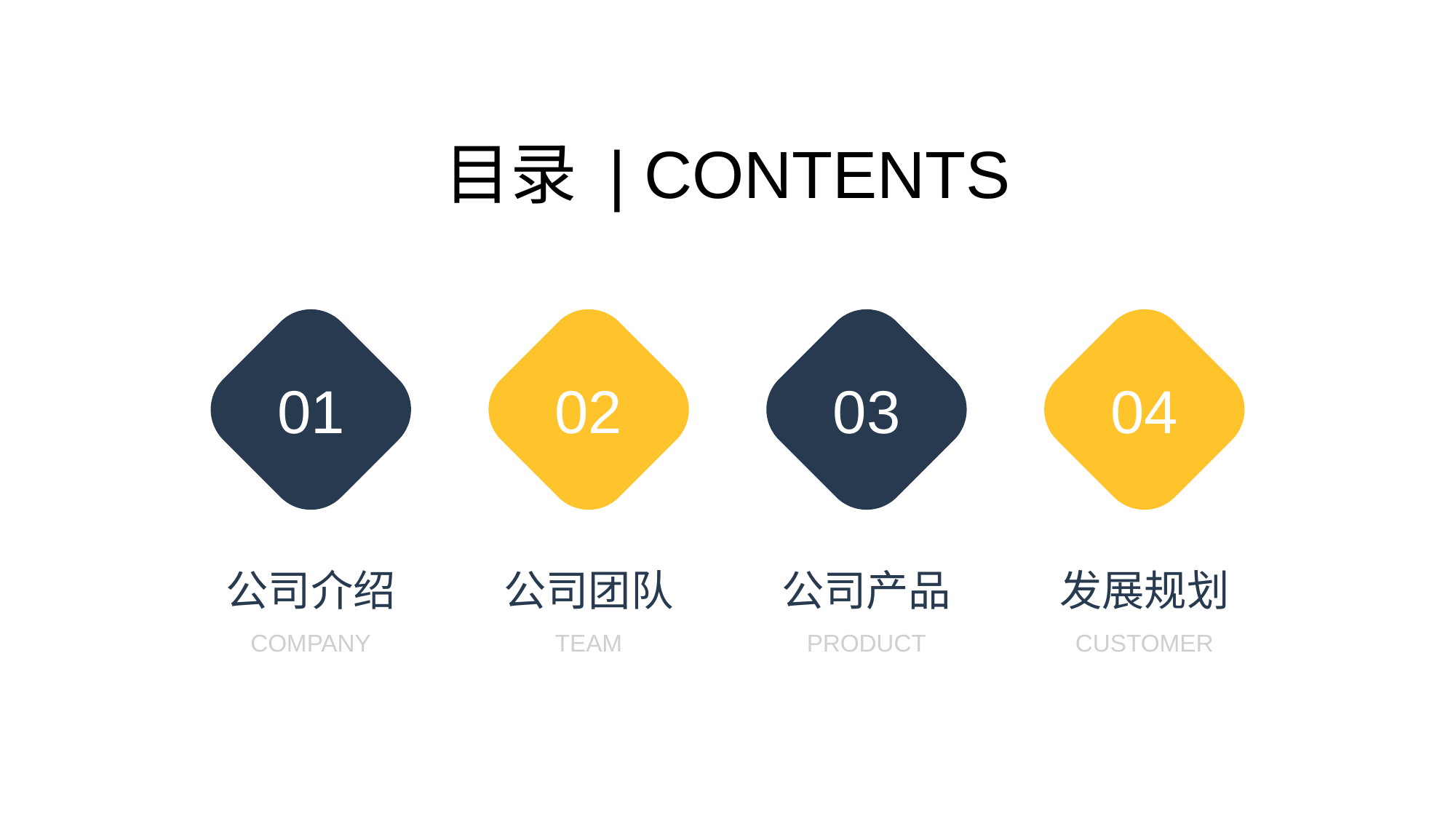

目录 | CONTENTS
01
02
03
04
公司介绍
COMPANY
公司团队
TEAM
公司产品
PRODUCT
发展规划
CUSTOMER